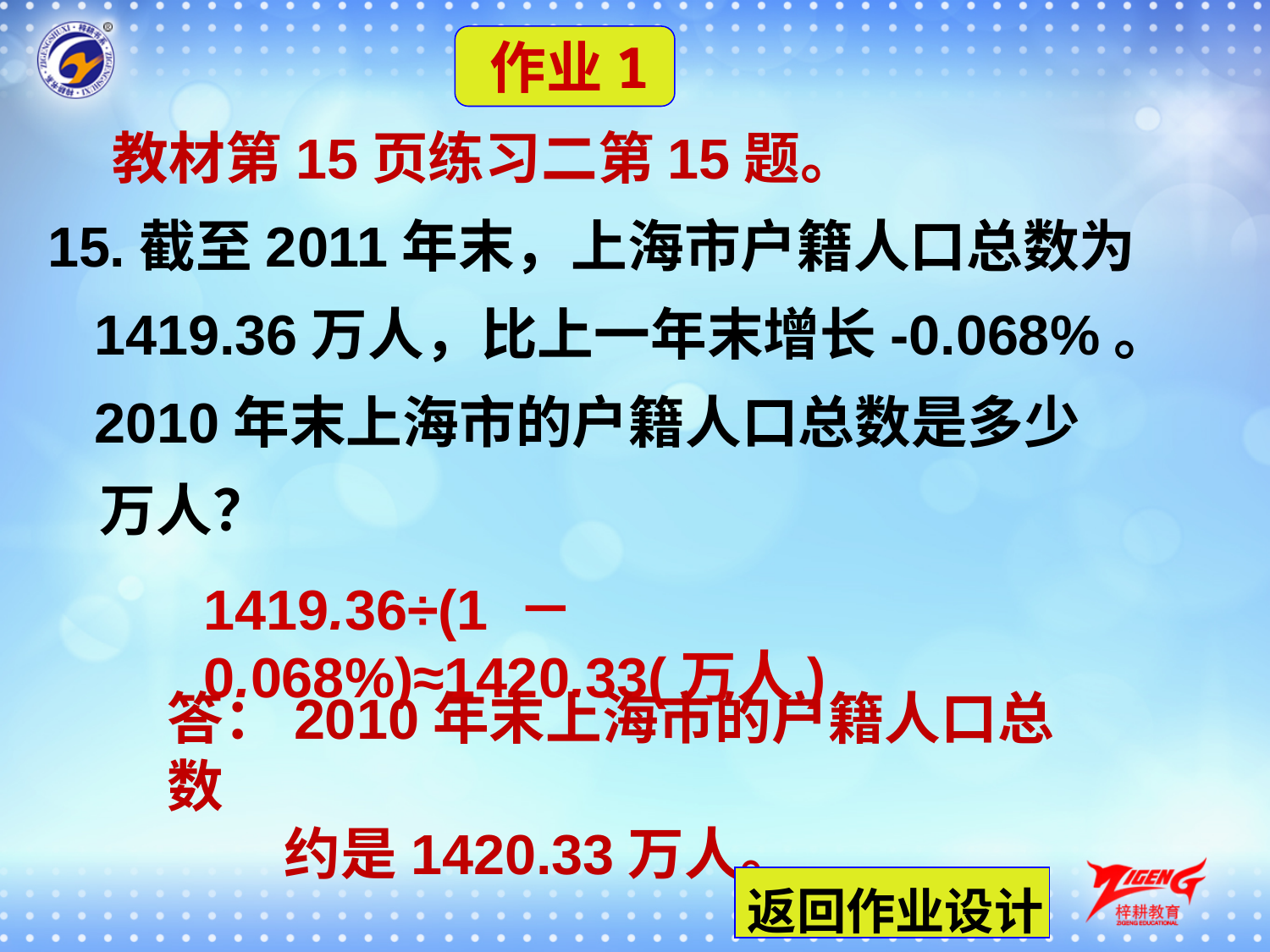

作业1
    教材第15页练习二第15题。
15.截至2011年末，上海市户籍人口总数为
   1419.36万人，比上一年末增长-0.068%。
   2010年末上海市的户籍人口总数是多少
   万人？
1419.36÷(1 － 0.068%)≈1420.33(万人)
答：2010年末上海市的户籍人口总数
        约是1420.33万人。

返回作业设计